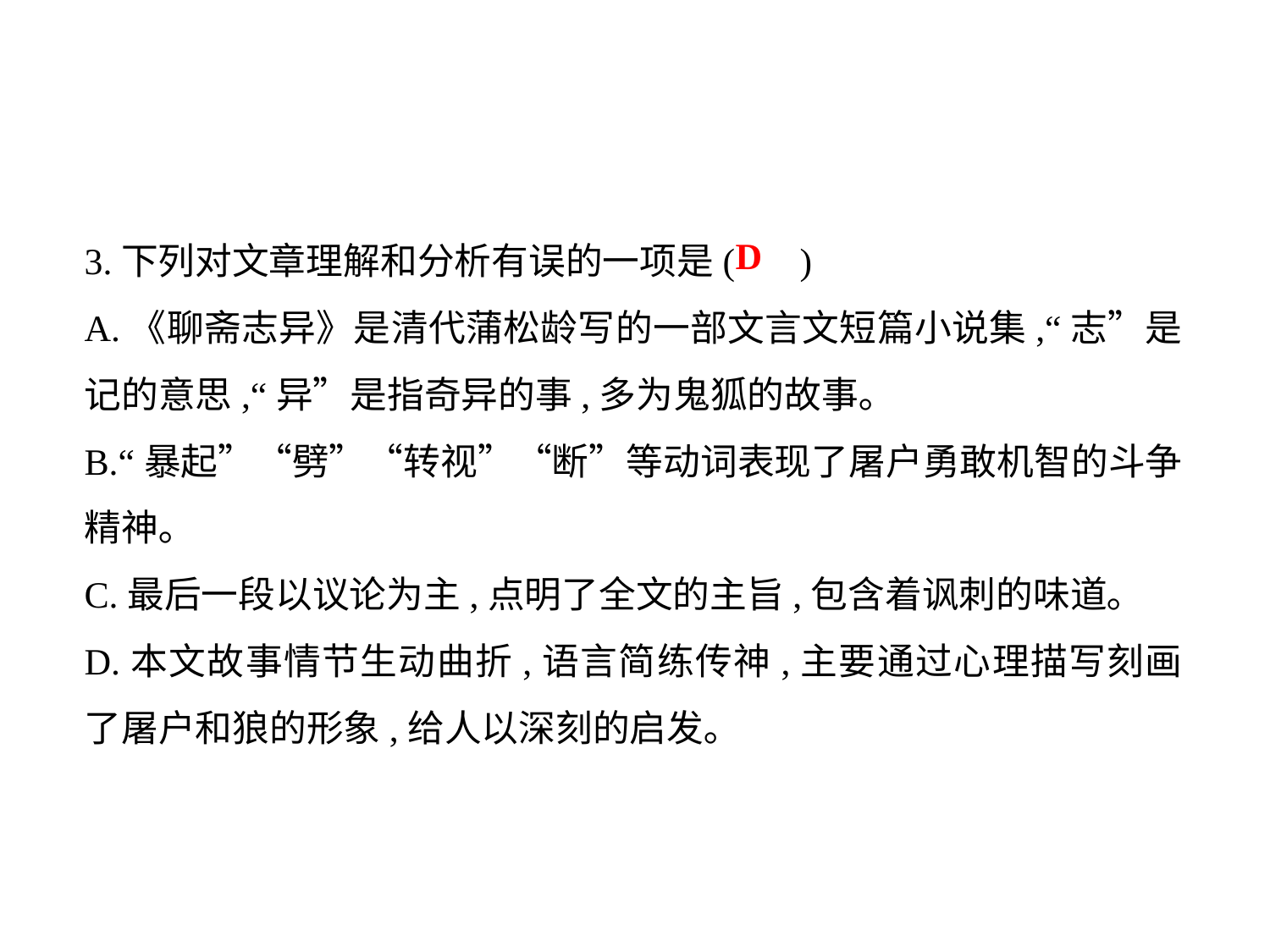

3.下列对文章理解和分析有误的一项是(       )
A.《聊斋志异》是清代蒲松龄写的一部文言文短篇小说集,“志”是记的意思,“异”是指奇异的事,多为鬼狐的故事｡
B.“暴起”“劈”“转视”“断”等动词表现了屠户勇敢机智的斗争精神｡
C.最后一段以议论为主,点明了全文的主旨,包含着讽刺的味道｡
D.本文故事情节生动曲折,语言简练传神,主要通过心理描写刻画了屠户和狼的形象,给人以深刻的启发｡
D